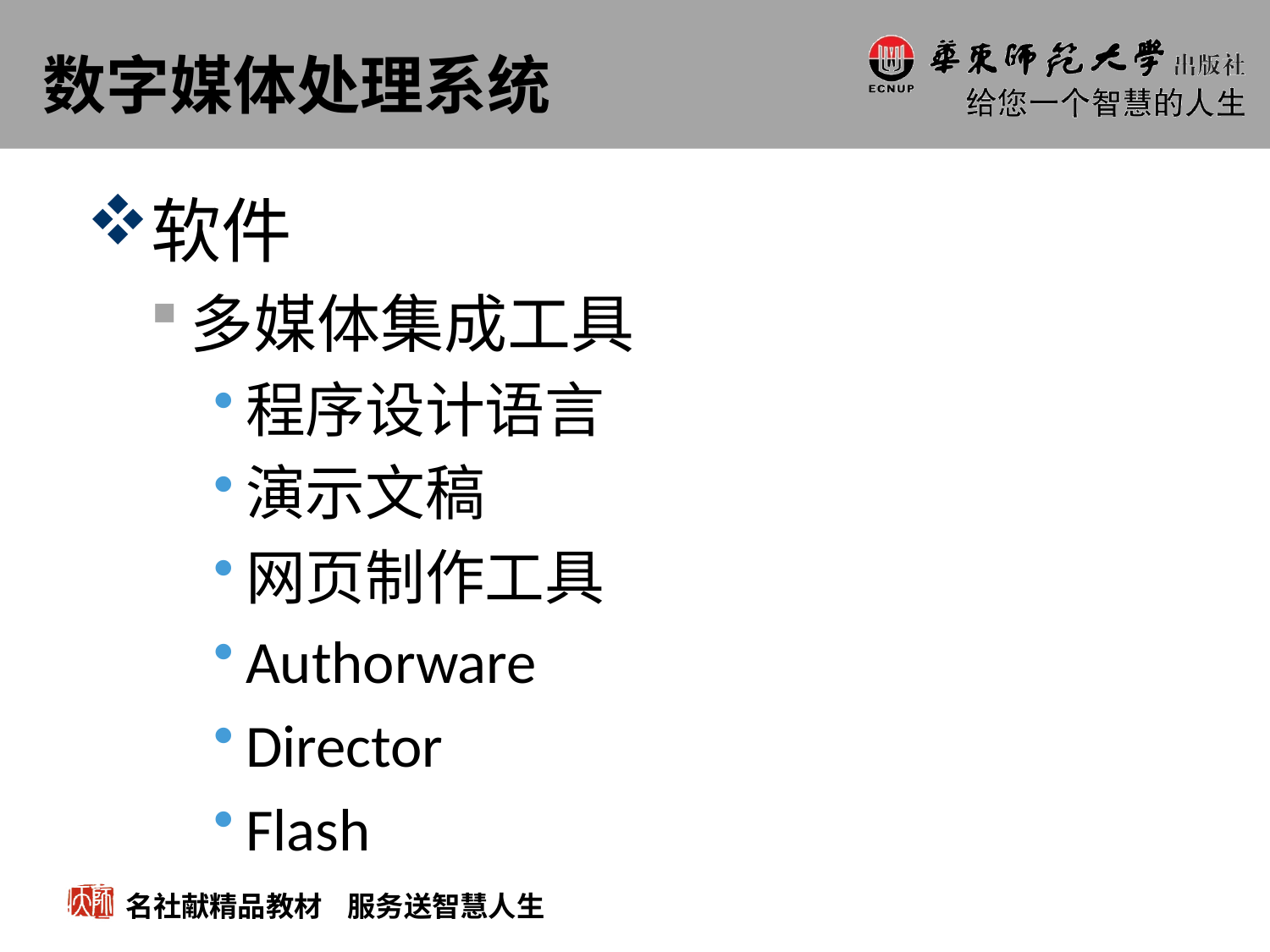

# 数字媒体处理系统
软件
多媒体集成工具
程序设计语言
演示文稿
网页制作工具
Authorware
Director
Flash